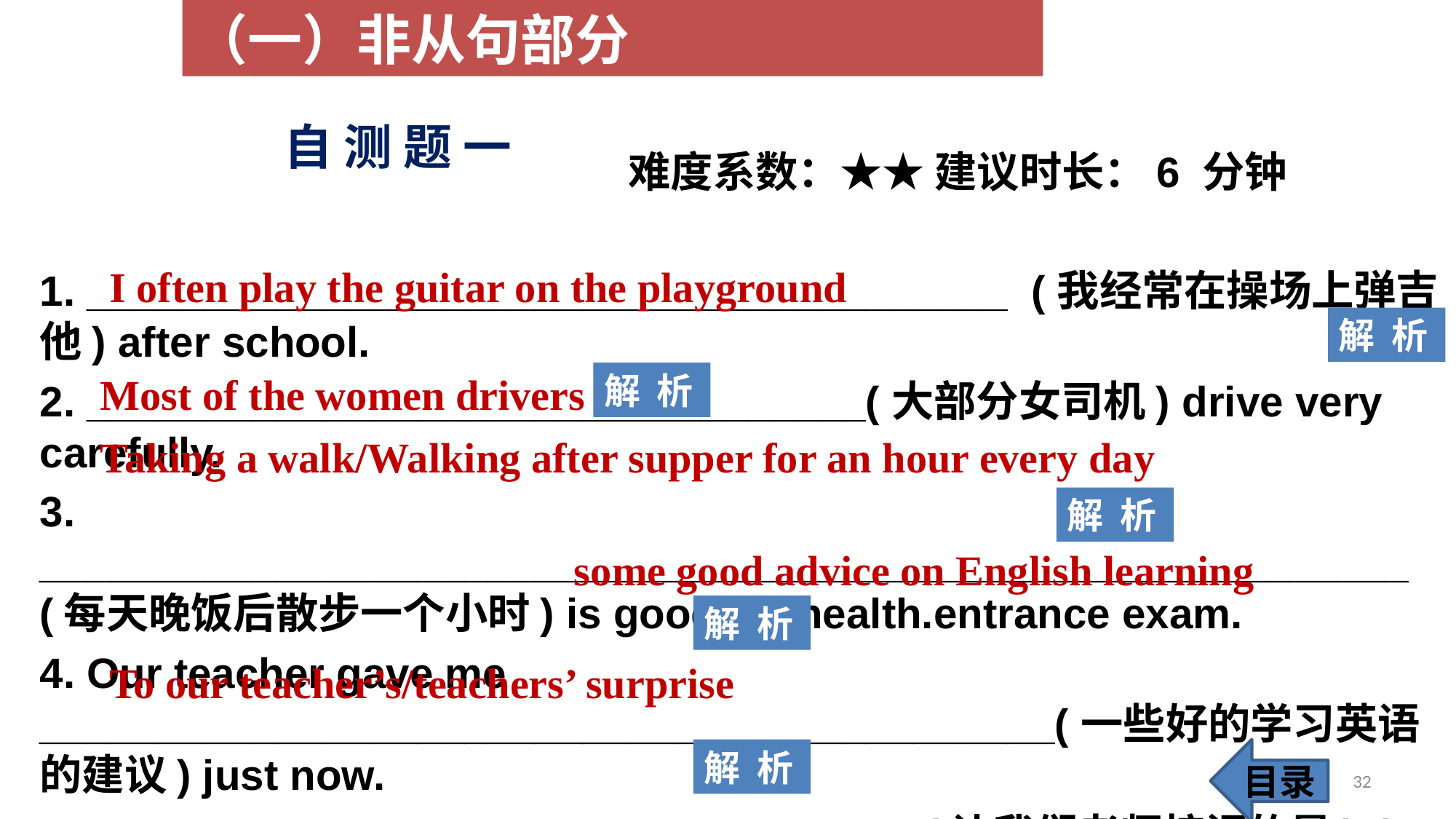

（一）非从句部分
# 自 测 题 一
                                                            难度系数：★★ 建议时长：6 分钟

1. _______________________________________  (我经常在操场上弹吉他) after school.
2. _________________________________(大部分女司机) drive very carefully.
3. __________________________________________________________ (每天晚饭后散步一个小时) is good for health.entrance exam.
4. Our teacher gave me ___________________________________________(一些好的学习英语的建议) just now.
5. __________________________________   (让我们老师惊讶的是), he failed in the college entrance exam.

I often play the guitar on the playground
解  析
解  析
Most of the women drivers
Taking a walk/Walking after supper for an hour every day
解  析
some good advice on English learning
解  析
To our teacher’s/teachers’ surprise
解  析
目录
32